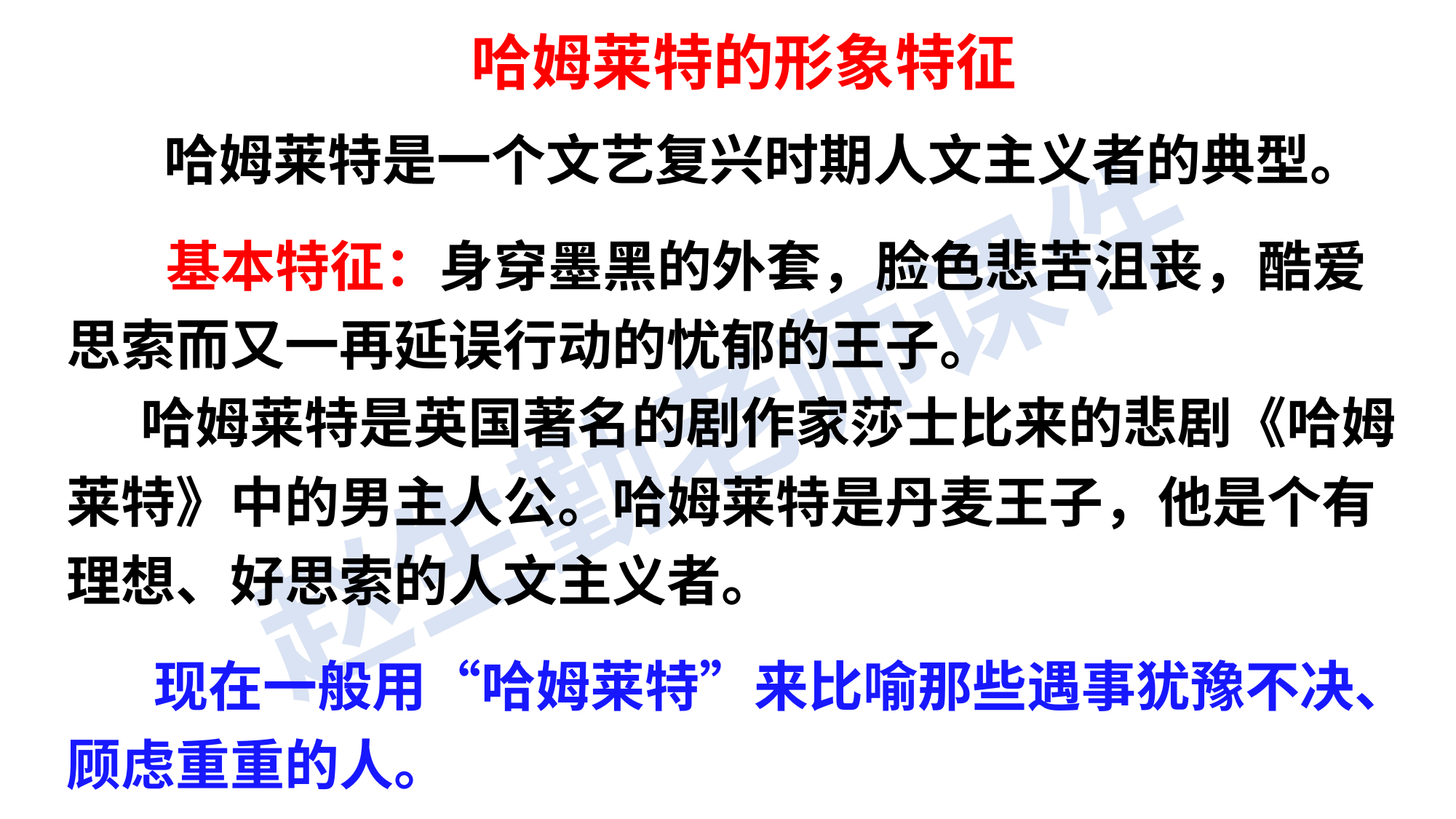

哈姆莱特的形象特征
         哈姆莱特是一个文艺复兴时期人文主义者的典型。
       基本特征：身穿墨黑的外套，脸色悲苦沮丧，酷爱思索而又一再延误行动的忧郁的王子。 
      哈姆莱特是英国著名的剧作家莎士比来的悲剧《哈姆莱特》中的男主人公。哈姆莱特是丹麦王子，他是个有理想、好思索的人文主义者。
      现在一般用“哈姆莱特”来比喻那些遇事犹豫不决、顾虑重重的人。